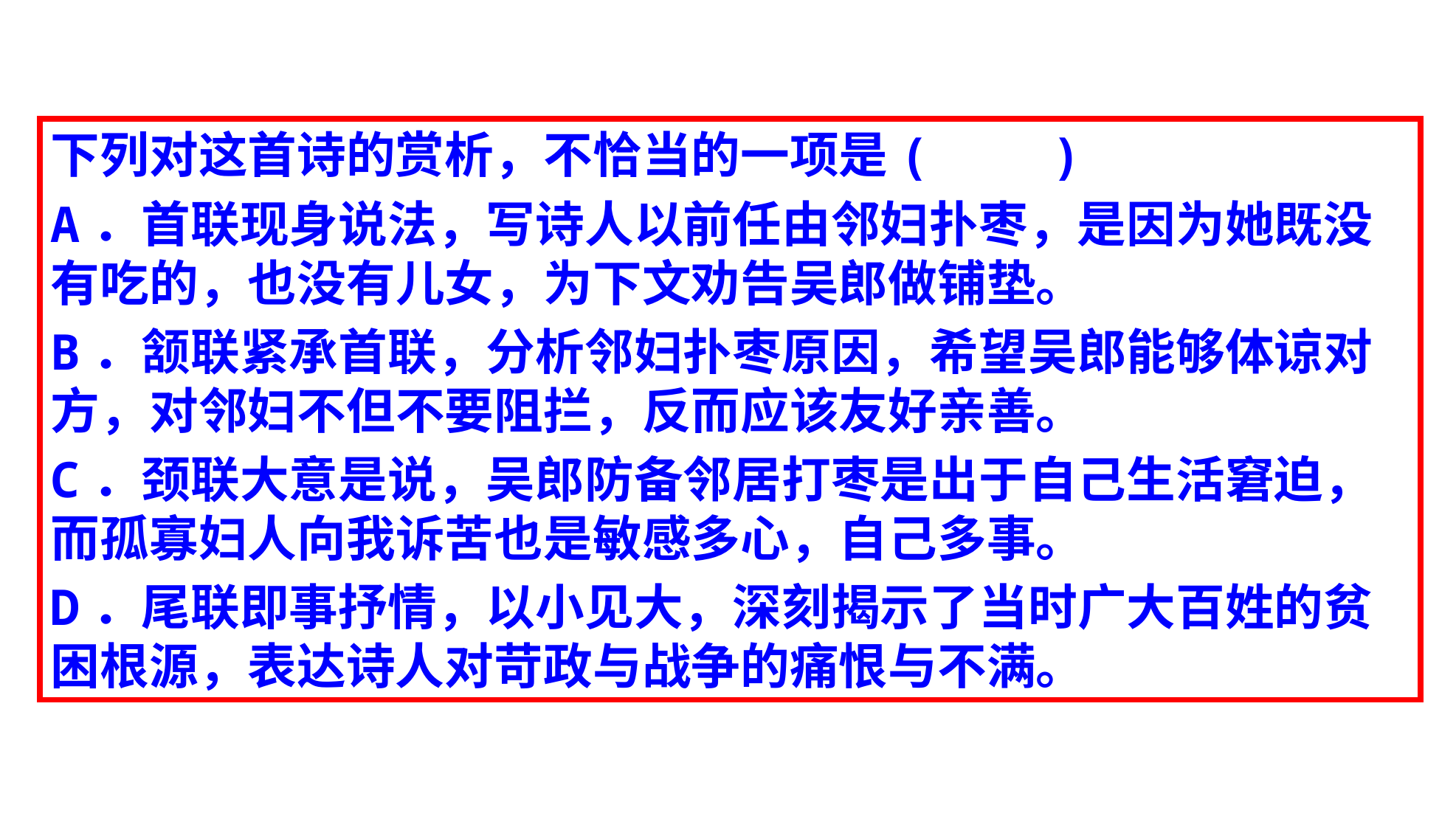

下列对这首诗的赏析，不恰当的一项是(　　)
A．首联现身说法，写诗人以前任由邻妇扑枣，是因为她既没有吃的，也没有儿女，为下文劝告吴郎做铺垫。
B．颔联紧承首联，分析邻妇扑枣原因，希望吴郎能够体谅对方，对邻妇不但不要阻拦，反而应该友好亲善。
C．颈联大意是说，吴郎防备邻居打枣是出于自己生活窘迫，而孤寡妇人向我诉苦也是敏感多心，自己多事。
D．尾联即事抒情，以小见大，深刻揭示了当时广大百姓的贫困根源，表达诗人对苛政与战争的痛恨与不满。